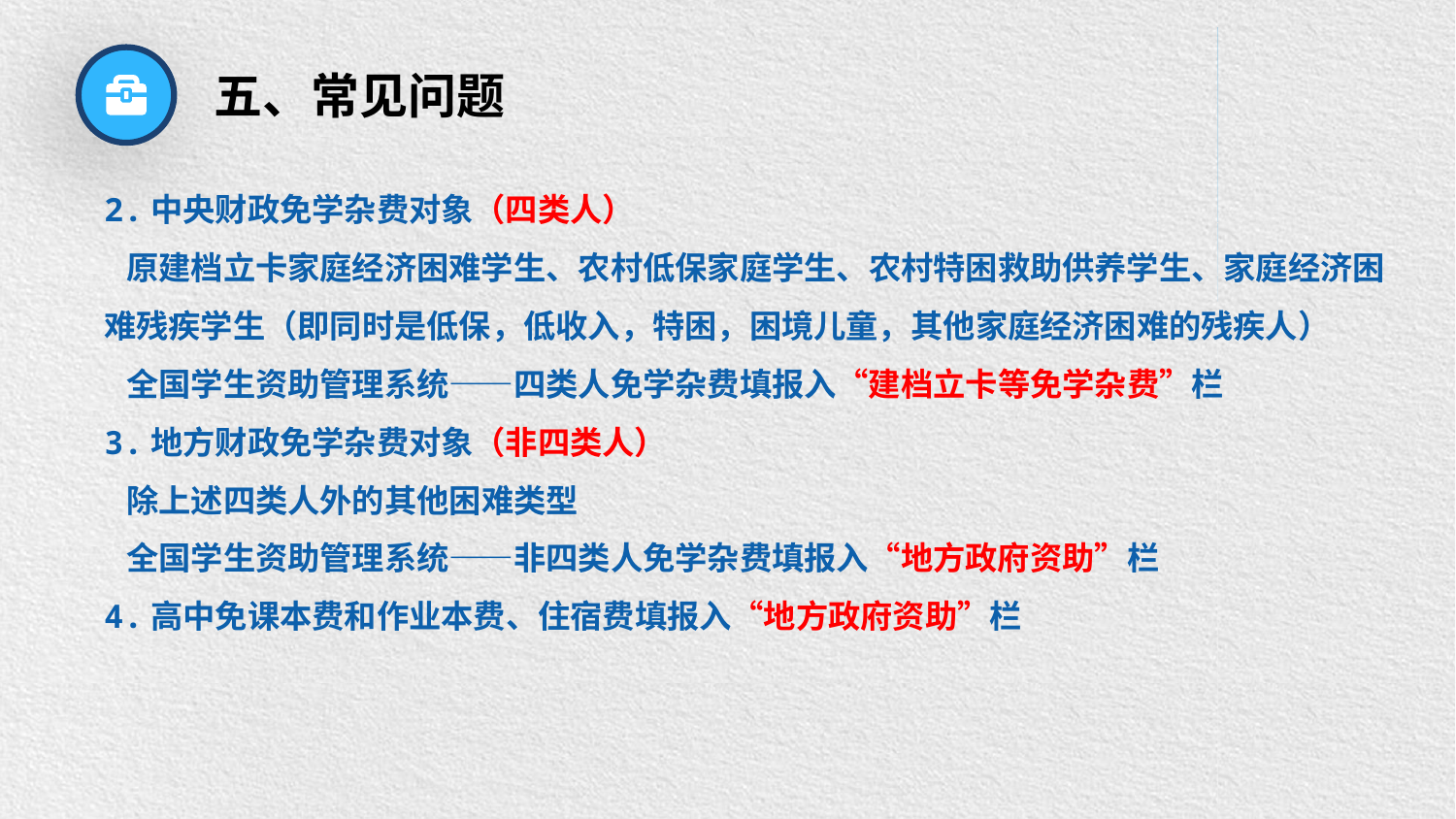

五、常见问题

2.中央财政免学杂费对象（四类人）
  原建档立卡家庭经济困难学生、农村低保家庭学生、农村特困救助供养学生、家庭经济困难残疾学生（即同时是低保，低收入，特困，困境儿童，其他家庭经济困难的残疾人）
  全国学生资助管理系统——四类人免学杂费填报入“建档立卡等免学杂费”栏
3.地方财政免学杂费对象（非四类人）
  除上述四类人外的其他困难类型
  全国学生资助管理系统——非四类人免学杂费填报入“地方政府资助”栏
4.高中免课本费和作业本费、住宿费填报入“地方政府资助”栏